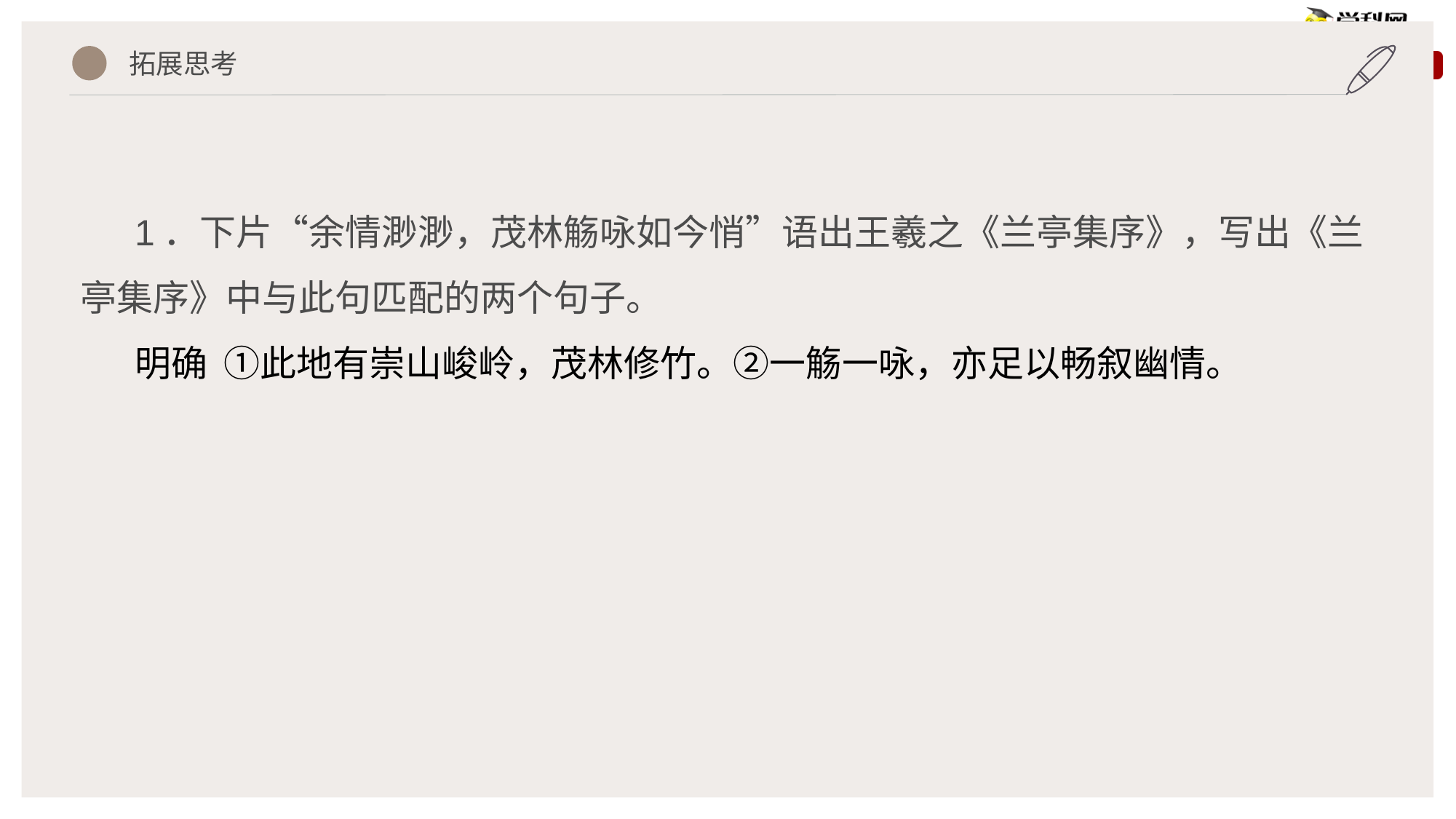

拓展思考

1．下片“余情渺渺，茂林觞咏如今悄”语出王羲之《兰亭集序》，写出《兰亭集序》中与此句匹配的两个句子。
明确  ①此地有崇山峻岭，茂林修竹。②一觞一咏，亦足以畅叙幽情。